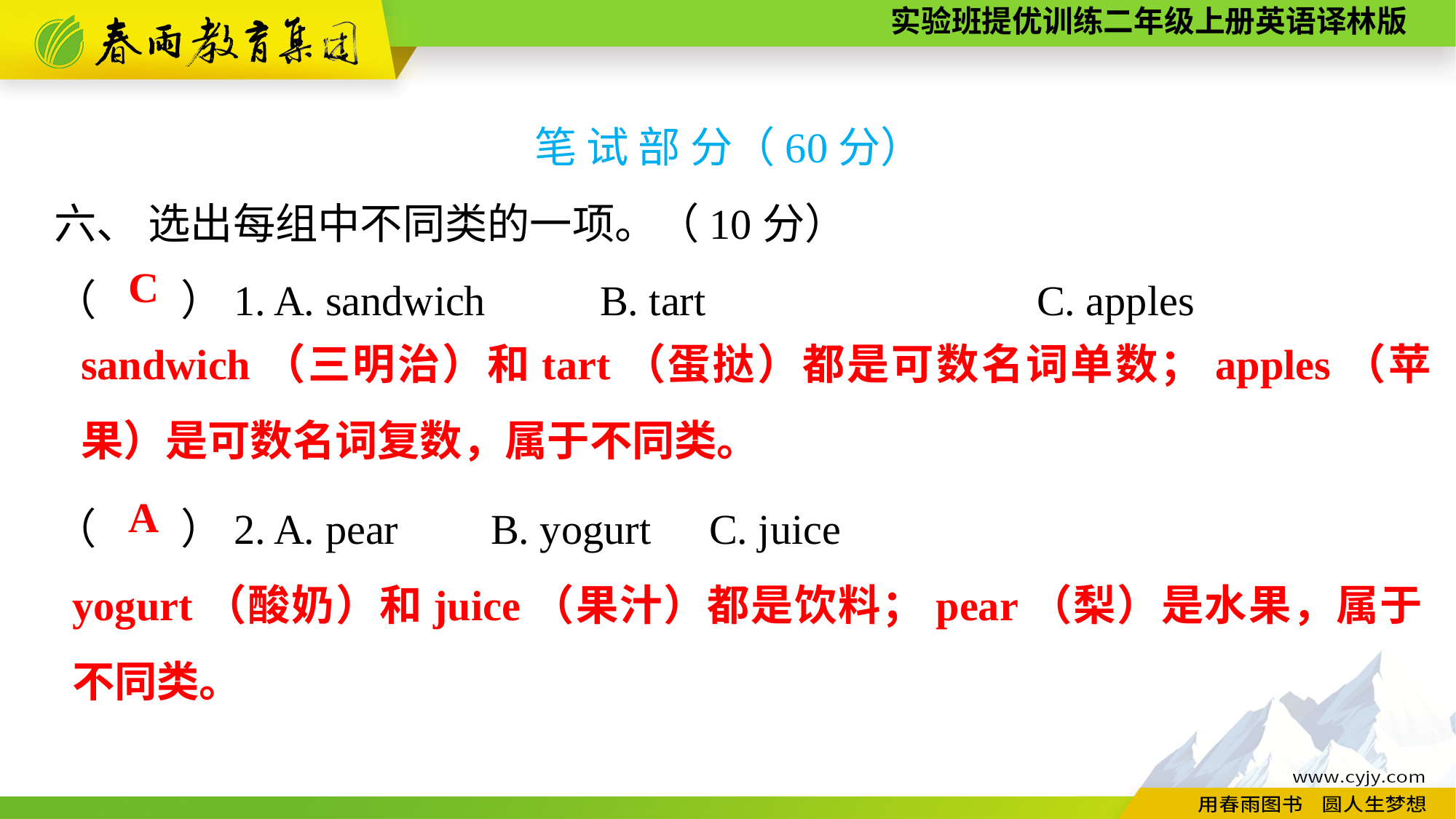

笔 试 部 分（60分）
六、 选出每组中不同类的一项。（10分）
（　　）1. A. sandwich　　	B. tart　　　　　	C. apples

（　　）2. A. pear	B. yogurt	C. juice
C
sandwich（三明治）和tart（蛋挞）都是可数名词单数；apples（苹果）是可数名词复数，属于不同类。
A
yogurt（酸奶）和juice（果汁）都是饮料；pear（梨）是水果，属于不同类。